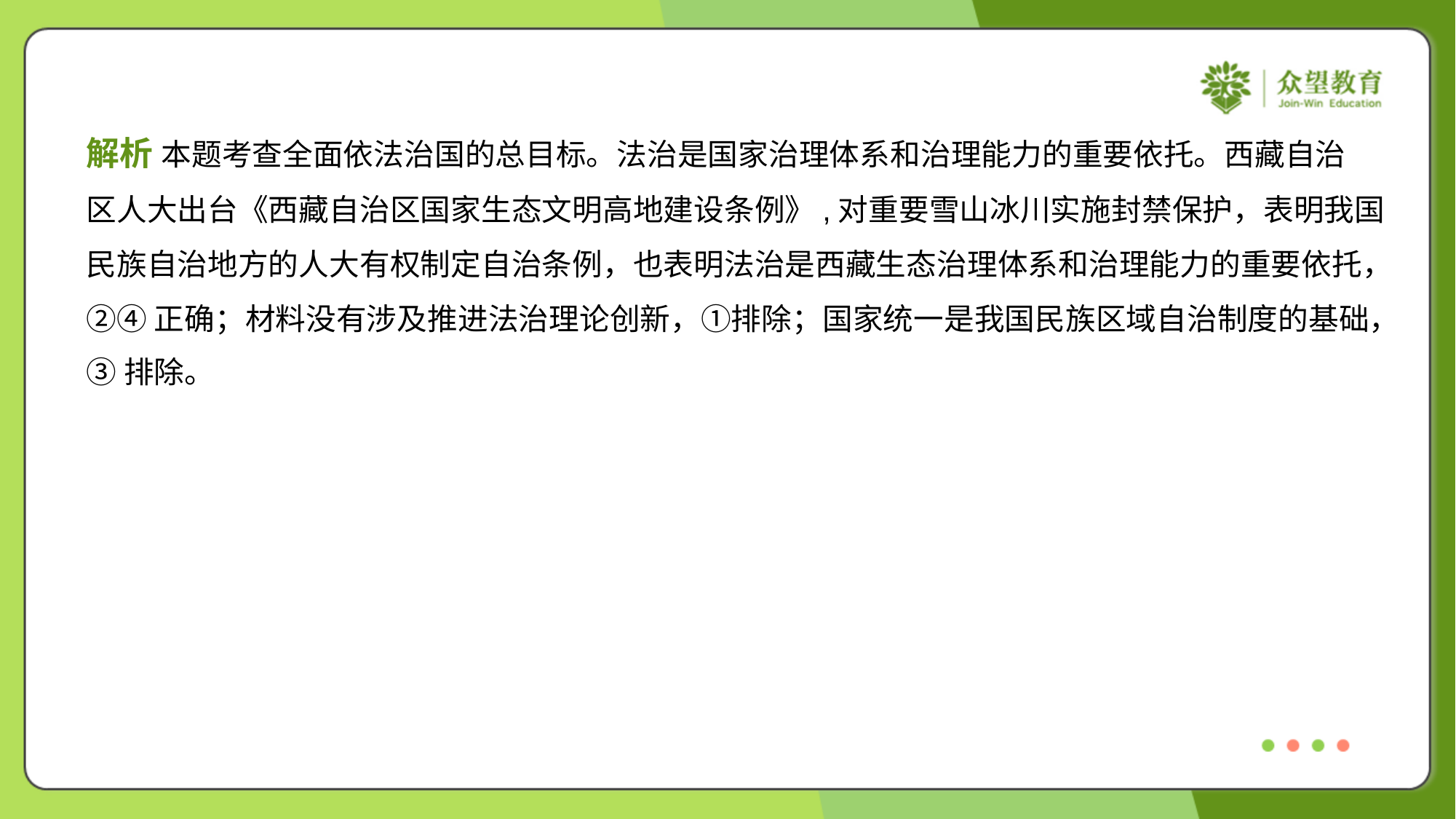

解析 本题考查全面依法治国的总目标。法治是国家治理体系和治理能力的重要依托。西藏自治
区人大出台《西藏自治区国家生态文明高地建设条例》,对重要雪山冰川实施封禁保护，表明我国
民族自治地方的人大有权制定自治条例，也表明法治是西藏生态治理体系和治理能力的重要依托，
②④正确；材料没有涉及推进法治理论创新，①排除；国家统一是我国民族区域自治制度的基础，
③排除。